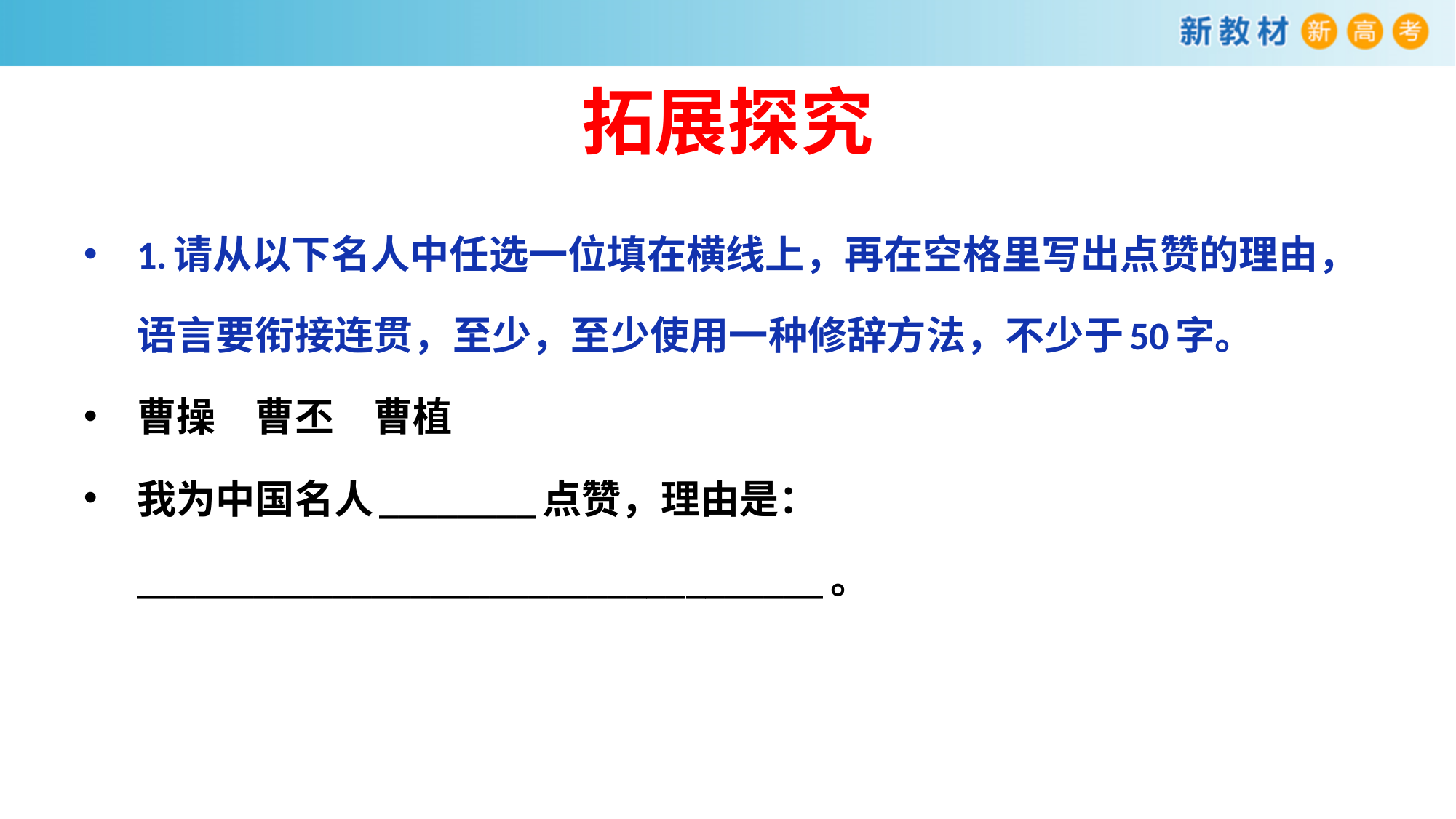

# 拓展探究
1.请从以下名人中任选一位填在横线上，再在空格里写出点赞的理由，语言要衔接连贯，至少，至少使用一种修辞方法，不少于50字。
曹操　曹丕　曹植
我为中国名人________点赞，理由是：___________________________________。